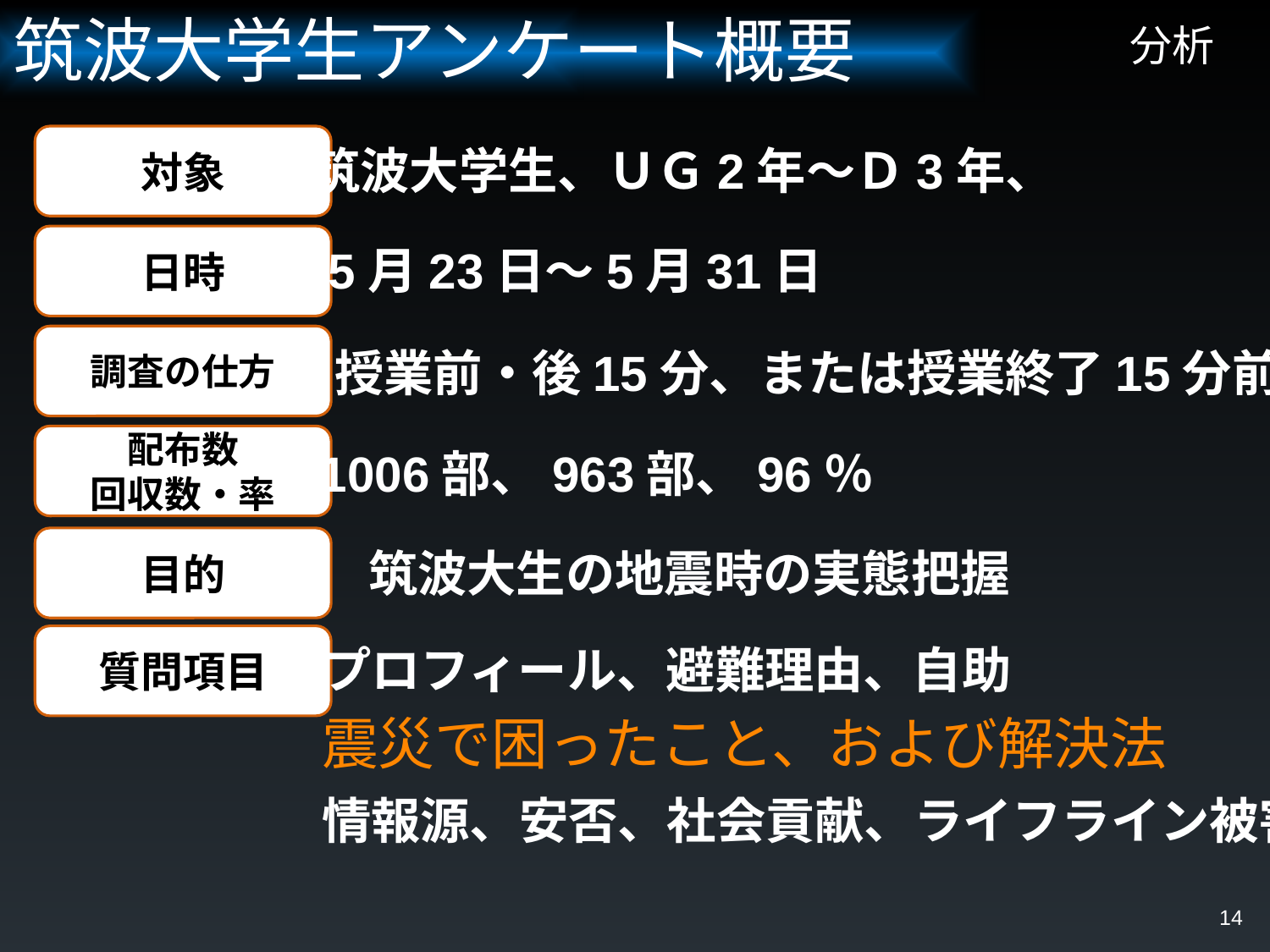

筑波大学生アンケート概要
# 分析

対象
筑波大学生、ＵＧ2年～Ｄ3年、
日時
5月23日～5月31日
調査の仕方
授業前・後15分、または授業終了15分前
配布数
回収数・率
1006部、963部、96％
目的
筑波大生の地震時の実態把握
質問項目
プロフィール、避難理由、自助
震災で困ったこと、および解決法
情報源、安否、社会貢献、ライフライン被害
14